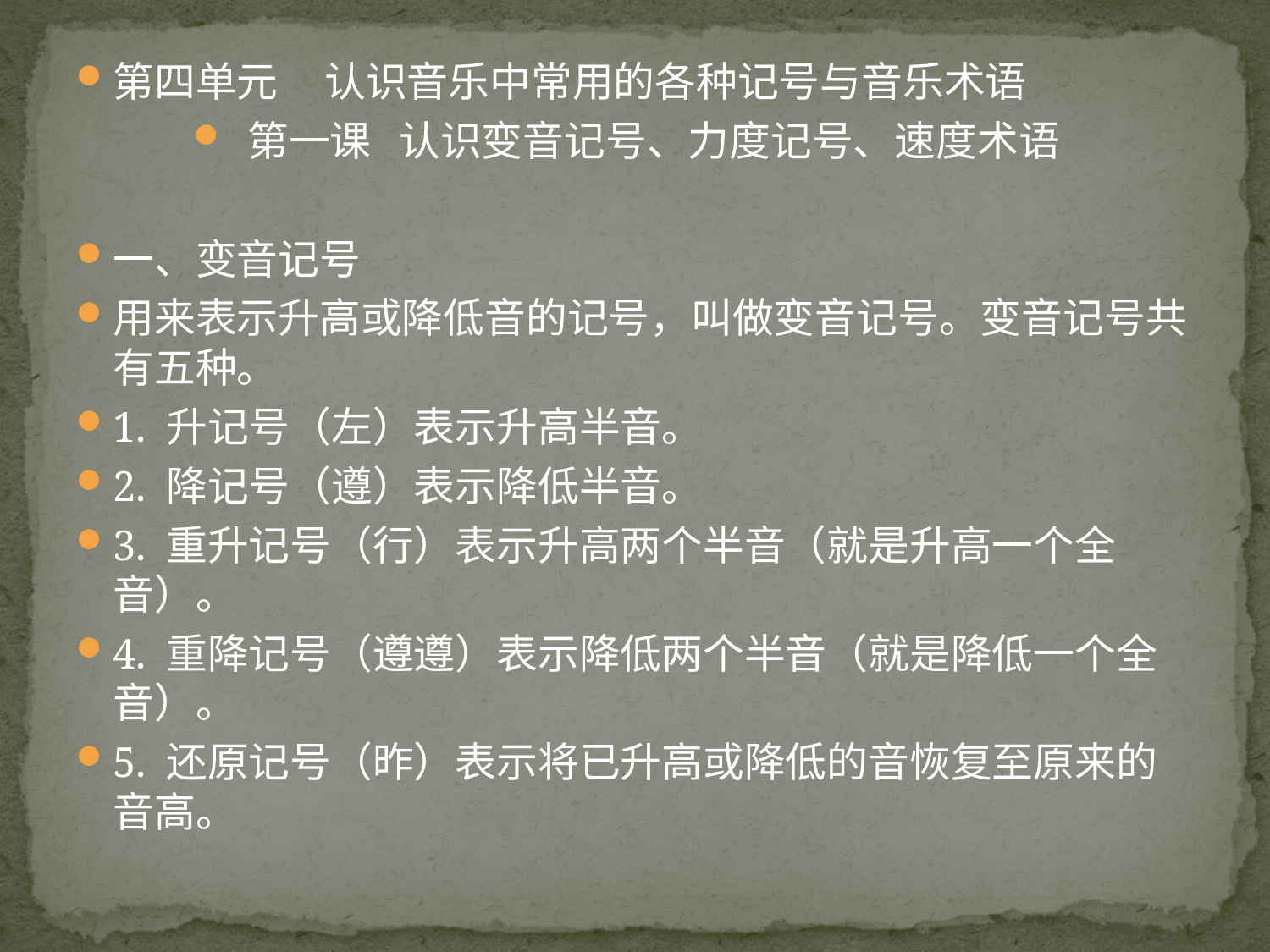

第四单元     认识音乐中常用的各种记号与音乐术语
第一课   认识变音记号、力度记号、速度术语

一、变音记号
用来表示升高或降低音的记号，叫做变音记号。变音记号共有五种。
1. 升记号（左）表示升高半音。
2. 降记号（遵）表示降低半音。
3. 重升记号（行）表示升高两个半音（就是升高一个全音）。
4. 重降记号（遵遵）表示降低两个半音（就是降低一个全音）。
5. 还原记号（昨）表示将已升高或降低的音恢复至原来的音高。